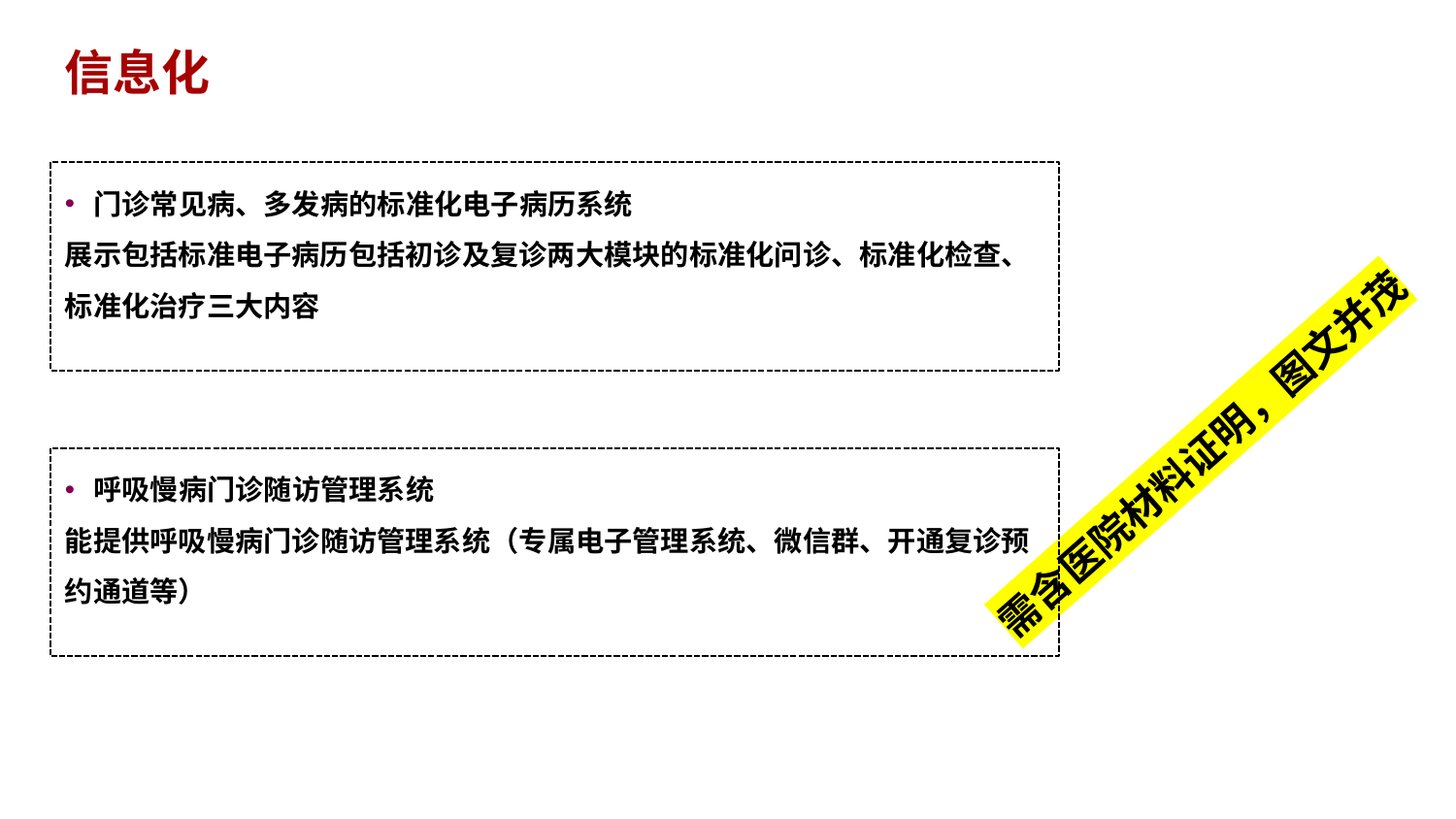

# 信息化
门诊常见病、多发病的标准化电子病历系统
展示包括标准电子病历包括初诊及复诊两大模块的标准化问诊、标准化检查、标准化治疗三大内容
需含医院材料证明，图文并茂
呼吸慢病门诊随访管理系统
能提供呼吸慢病门诊随访管理系统（专属电子管理系统、微信群、开通复诊预约通道等）